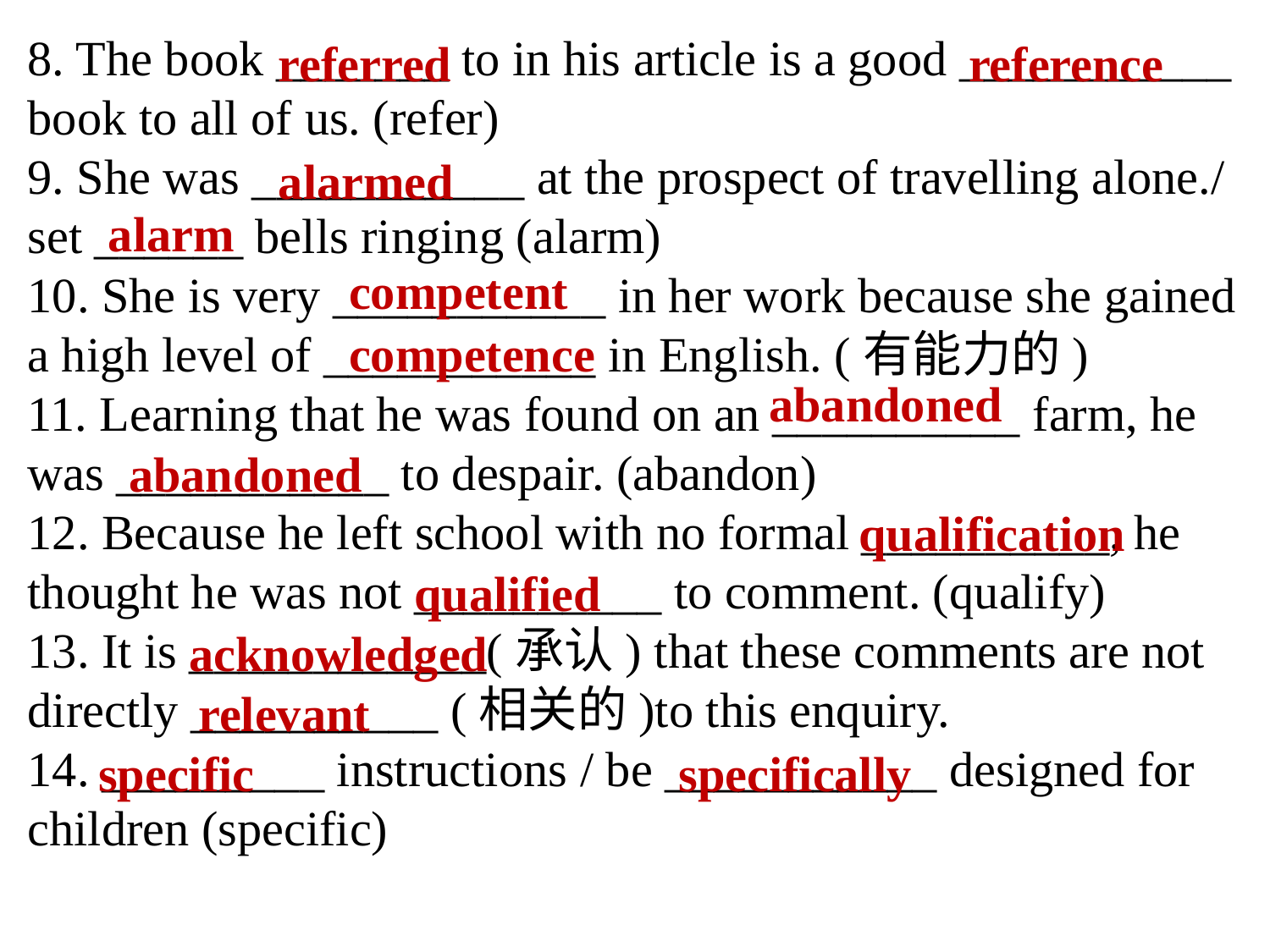

8. The book _______ to in his article is a good ___________ book to all of us. (refer)
9. She was ___________ at the prospect of travelling alone./ set ______ bells ringing (alarm)
10. She is very ___________ in her work because she gained a high level of ___________ in English. (有能力的)
11. Learning that he was found on an __________ farm, he was ___________ to despair. (abandon)
12. Because he left school with no formal __________, he thought he was not __________ to comment. (qualify)
13. It is ____________(承认) that these comments are not directly __________ (相关的)to this enquiry.
14. _________ instructions / be ___________ designed for children (specific)
referred
reference
alarmed
alarm
competent
competence
abandoned
abandoned
qualification
qualified
acknowledged
relevant
specific
specifically